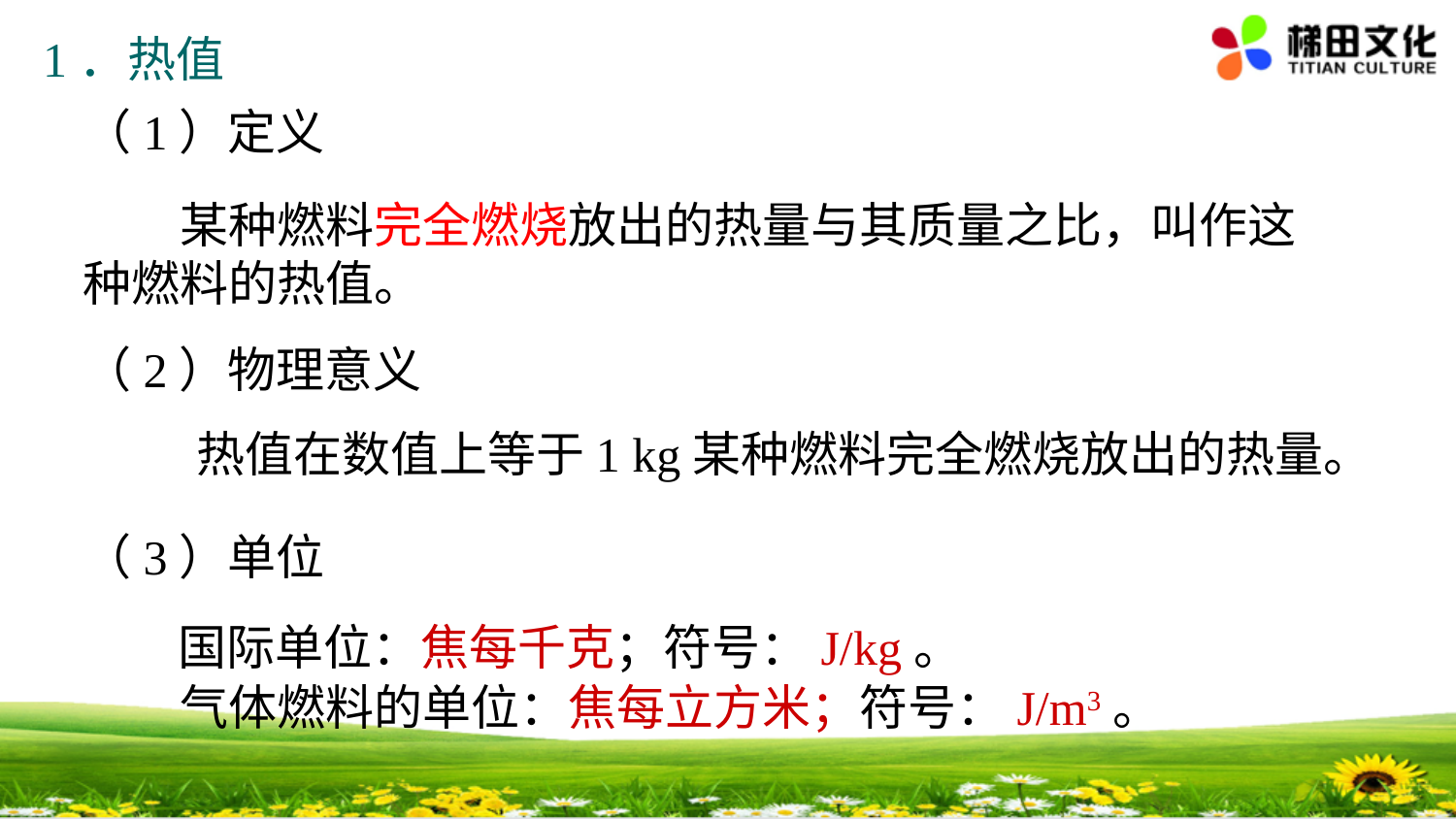

1．热值
（1）定义
　　某种燃料完全燃烧放出的热量与其质量之比，叫作这种燃料的热值。
（2）物理意义
　　热值在数值上等于1 kg某种燃料完全燃烧放出的热量。
（3）单位
　   国际单位：焦每千克；符号：J/kg。
　　气体燃料的单位：焦每立方米；符号：J/m3。